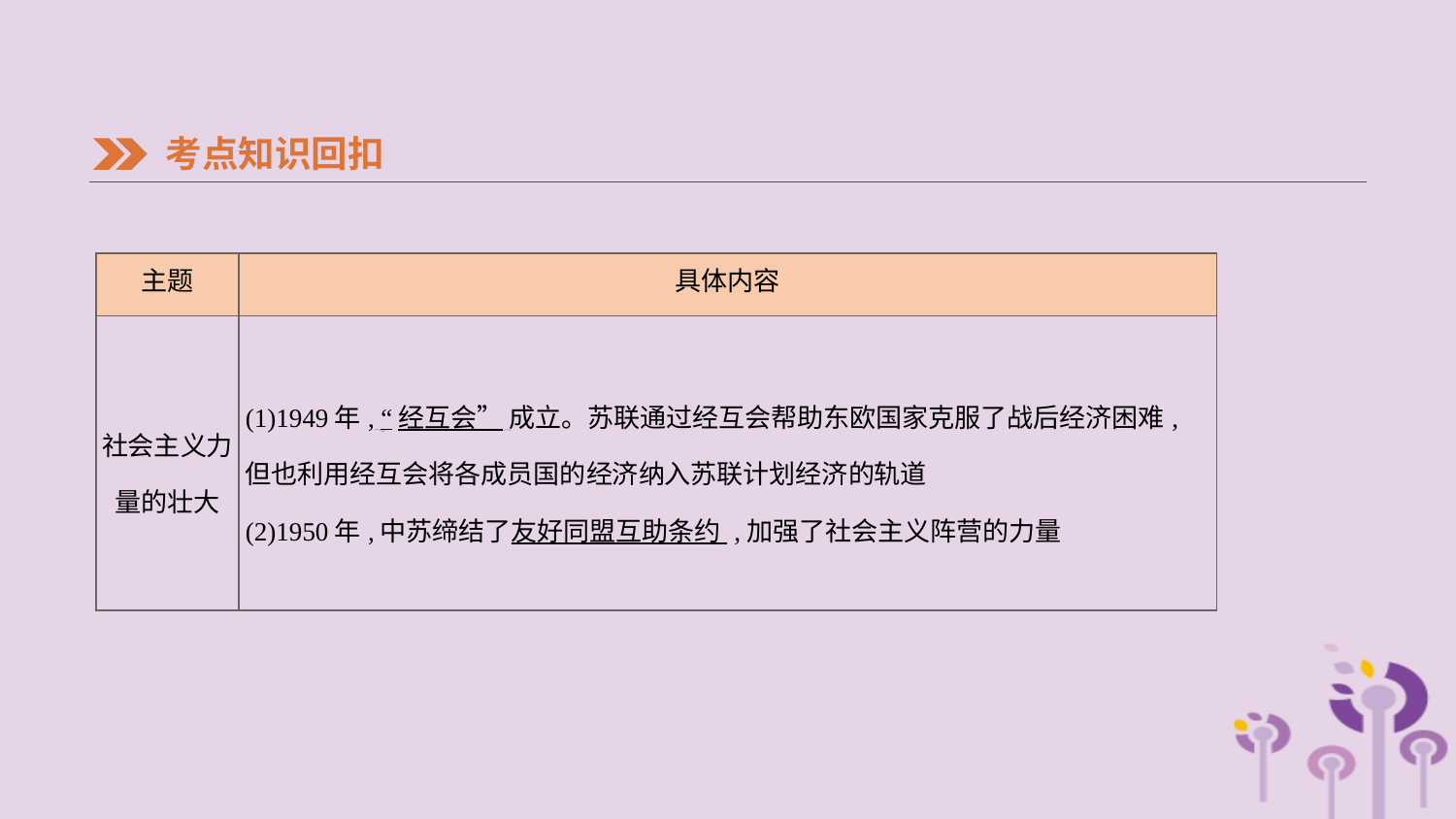

考点知识回扣

| 主题 | 具体内容 |
| --- | --- |
| 社会主义力 量的壮大 | (1)1949年, “经互会” 成立。苏联通过经互会帮助东欧国家克服了战后经济困难,但也利用经互会将各成员国的经济纳入苏联计划经济的轨道 (2)1950年,中苏缔结了友好同盟互助条约 ,加强了社会主义阵营的力量 |